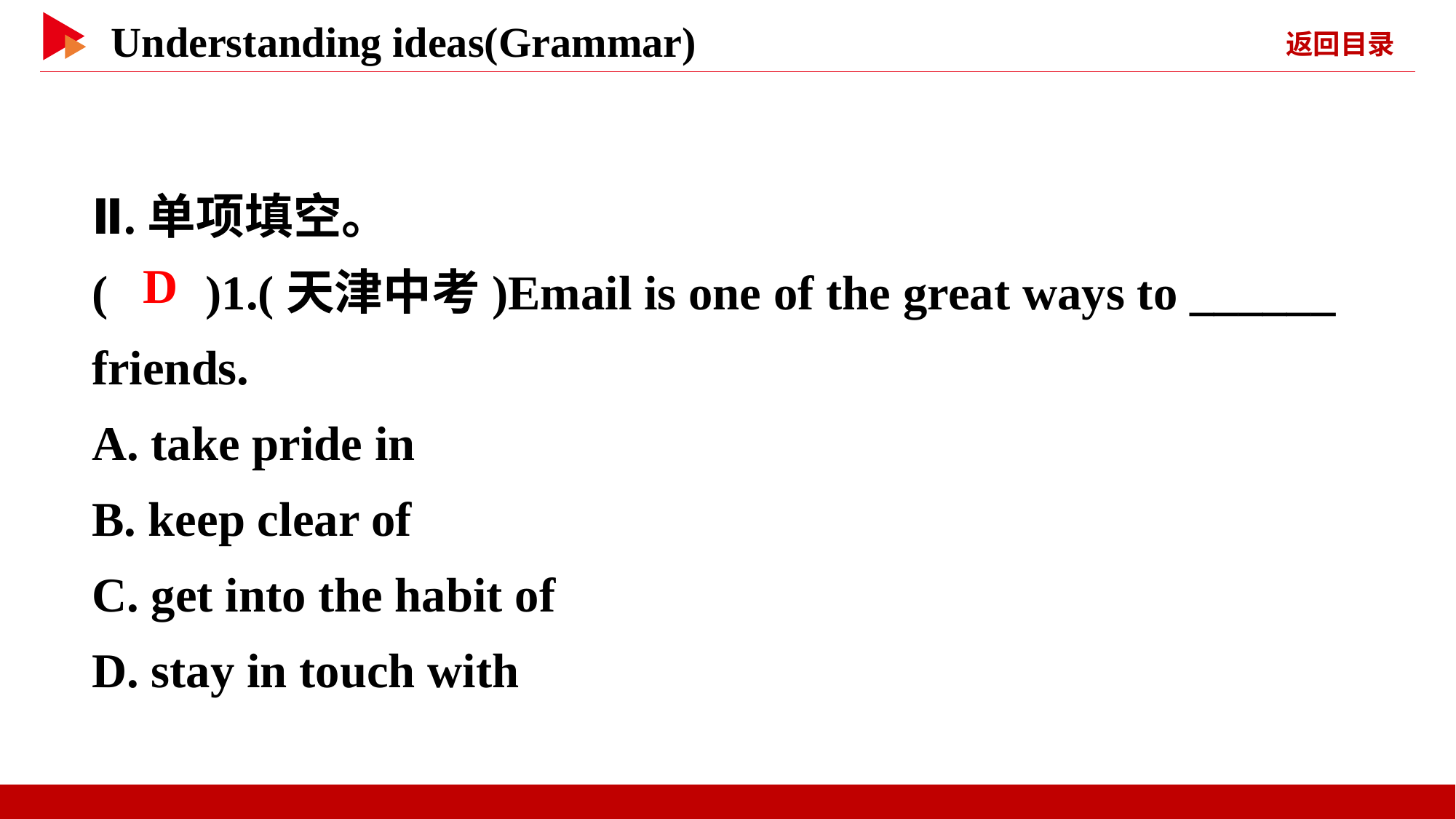

Ⅱ.单项填空。
(        )1.(天津中考)Email is one of the great ways to ______ friends.
A. take pride in
B. keep clear of
C. get into the habit of
D. stay in touch with
   D